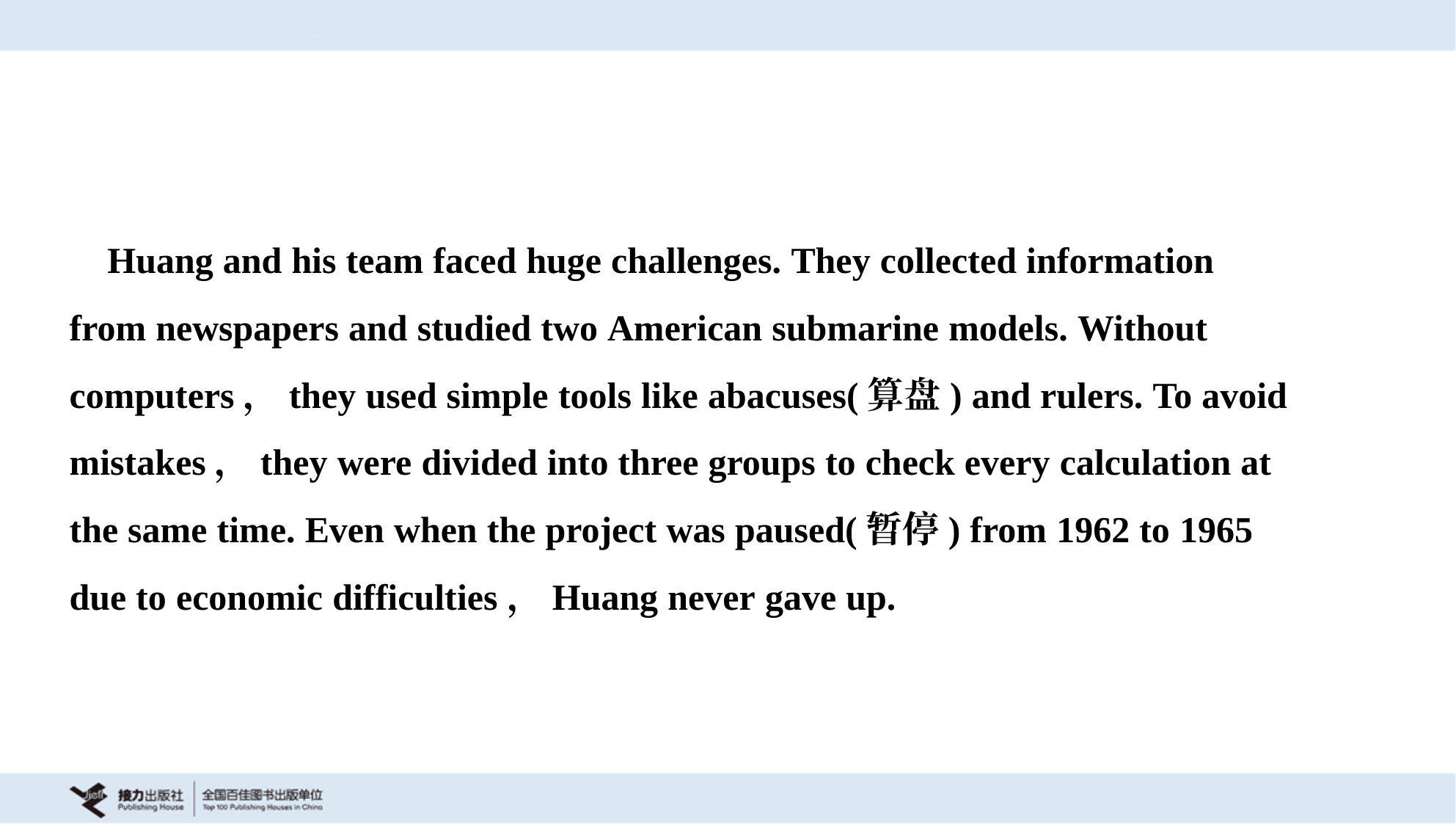

Huang and his team faced huge challenges. They collected information
from newspapers and studied two American submarine models. Without
computers，they used simple tools like abacuses(算盘) and rulers. To avoid
mistakes，they were divided into three groups to check every calculation at
the same time. Even when the project was paused(暂停) from 1962 to 1965
due to economic difficulties，Huang never gave up.